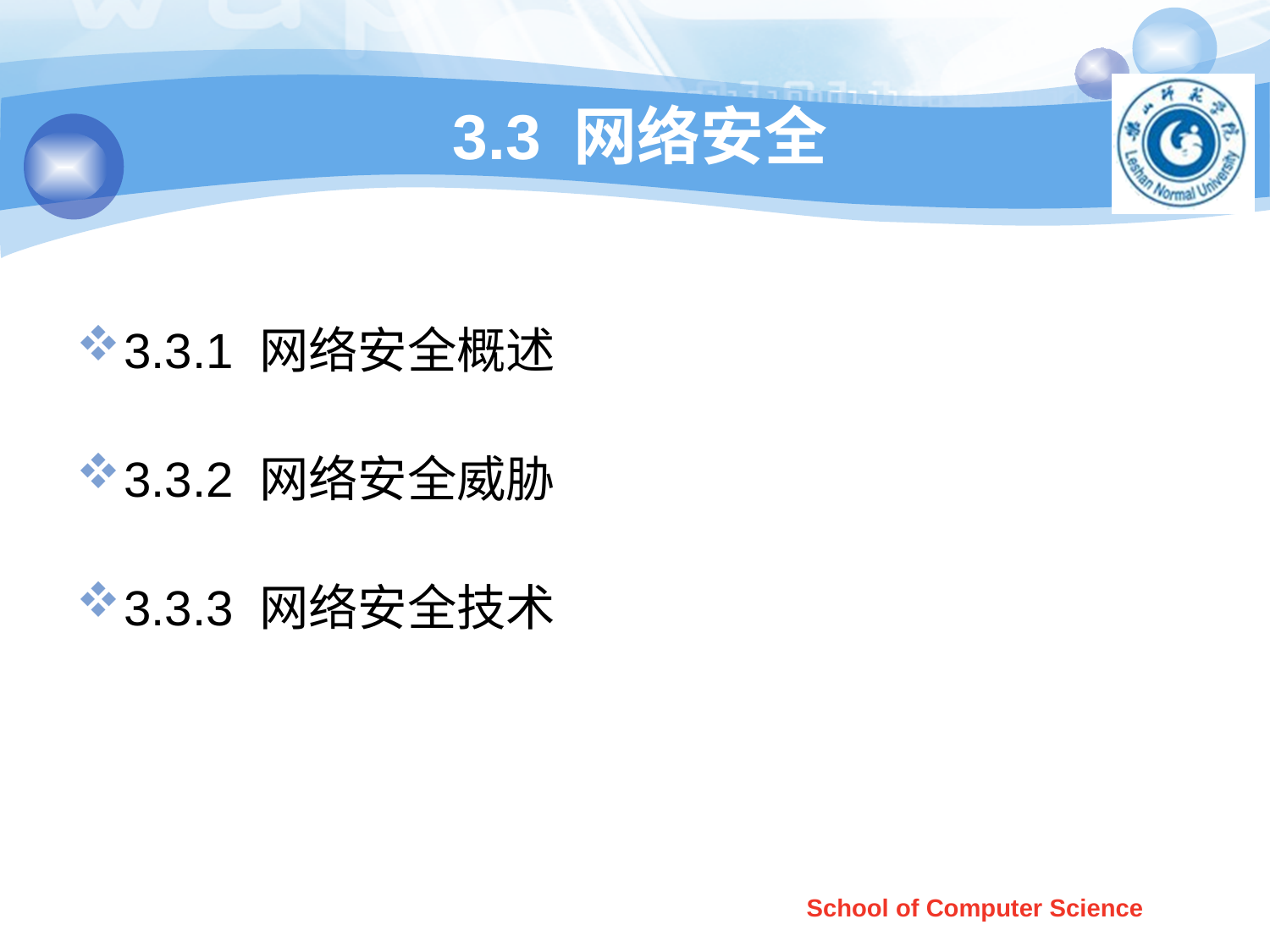

# 3.3 网络安全
3.3.1 网络安全概述
3.3.2 网络安全威胁
3.3.3 网络安全技术
School of Computer Science